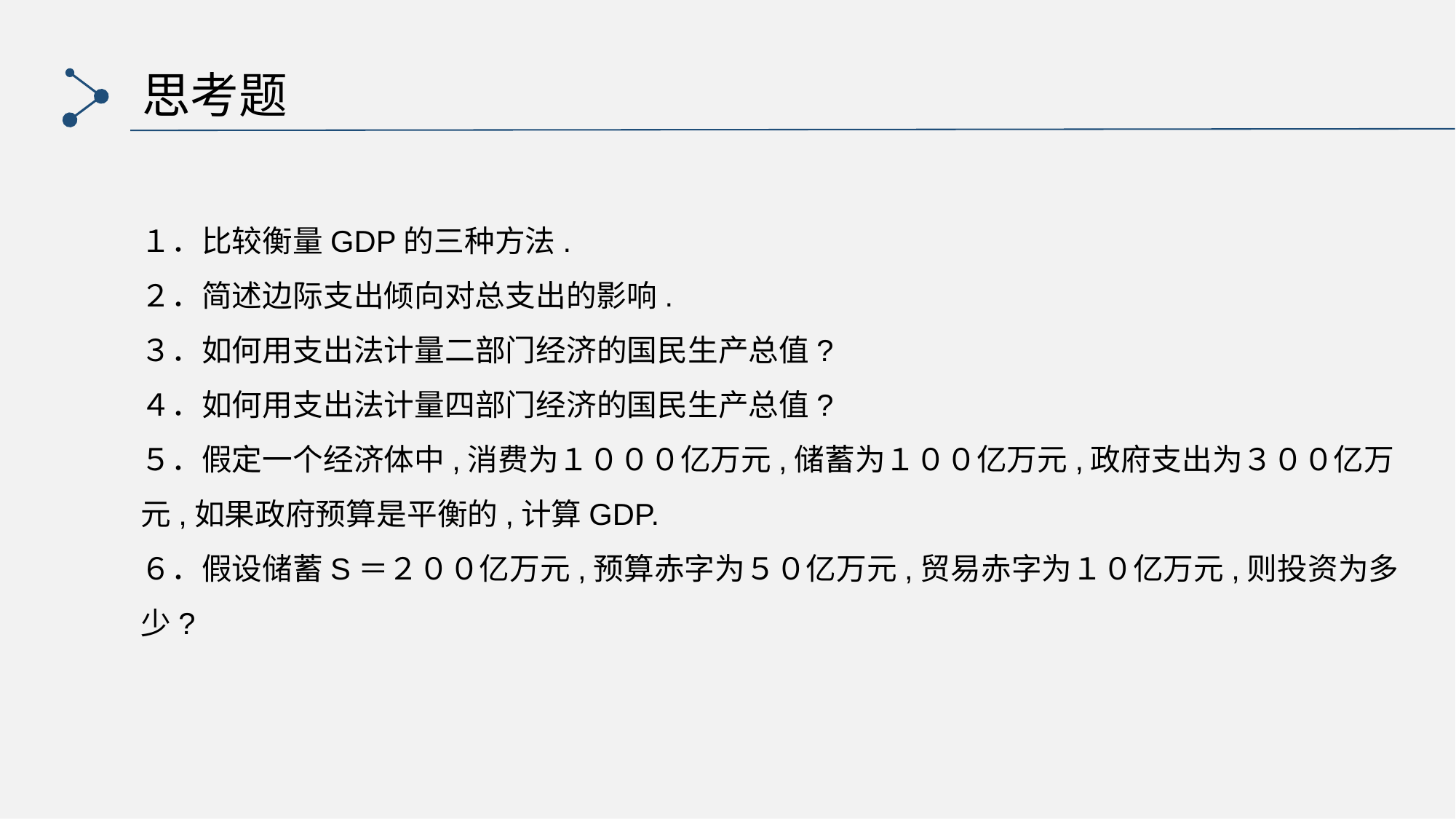

思考题
１．比较衡量GDP的三种方法.
２．简述边际支出倾向对总支出的影响.
３．如何用支出法计量二部门经济的国民生产总值?
４．如何用支出法计量四部门经济的国民生产总值?
５．假定一个经济体中,消费为１０００亿万元,储蓄为１００亿万元,政府支出为３００亿万元,如果政府预算是平衡的,计算GDP.
６．假设储蓄S＝２００亿万元,预算赤字为５０亿万元,贸易赤字为１０亿万元,则投资为多少?